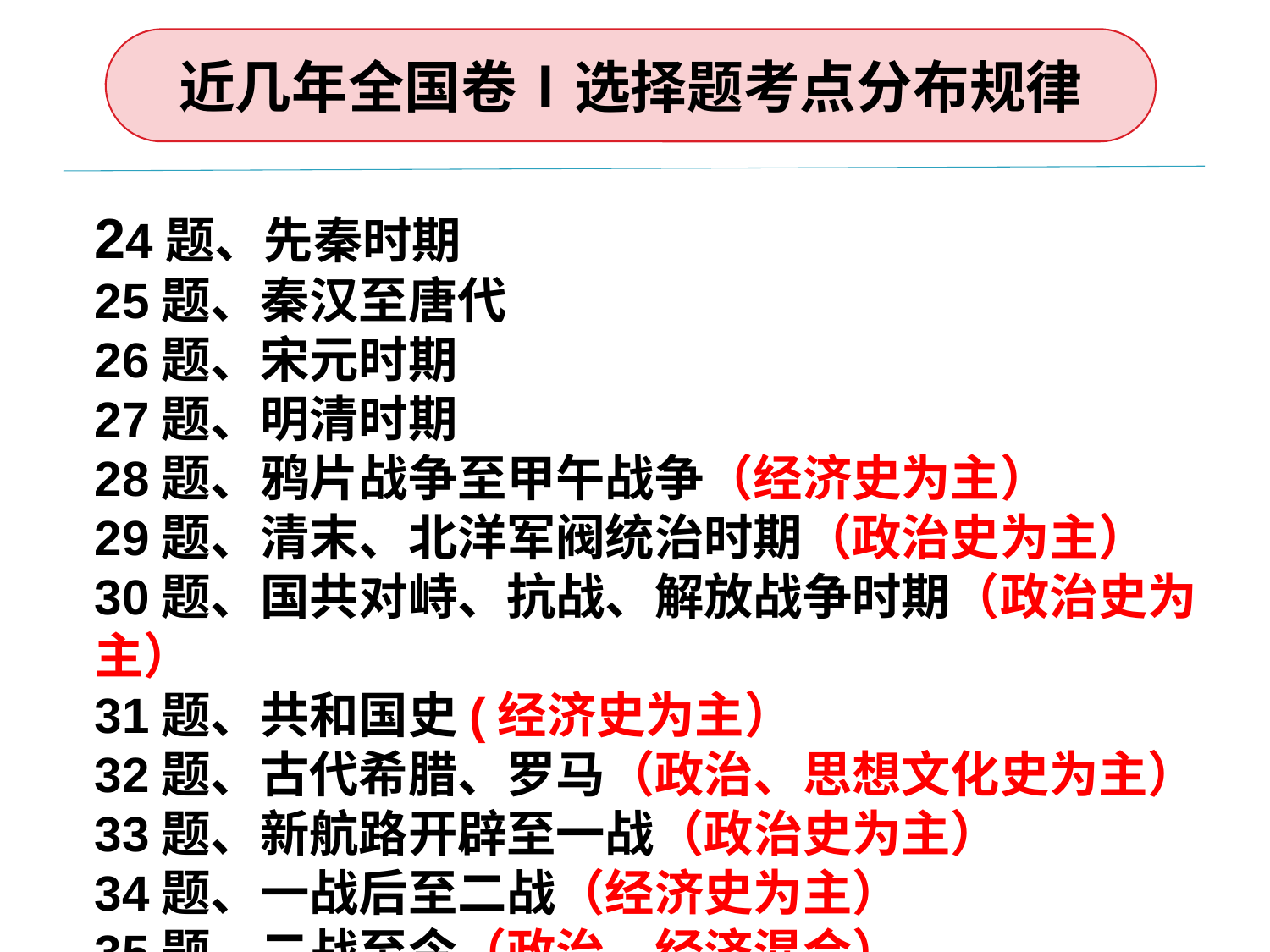

近几年全国卷Ⅰ选择题考点分布规律
24题、先秦时期
25题、秦汉至唐代
26题、宋元时期
27题、明清时期
28题、鸦片战争至甲午战争（经济史为主）
29题、清末、北洋军阀统治时期（政治史为主）
30题、国共对峙、抗战、解放战争时期（政治史为主）
31题、共和国史(经济史为主）
32题、古代希腊、罗马（政治、思想文化史为主）
33题、新航路开辟至一战（政治史为主）
34题、一战后至二战（经济史为主）
35题、二战至今（政治、经济混合）